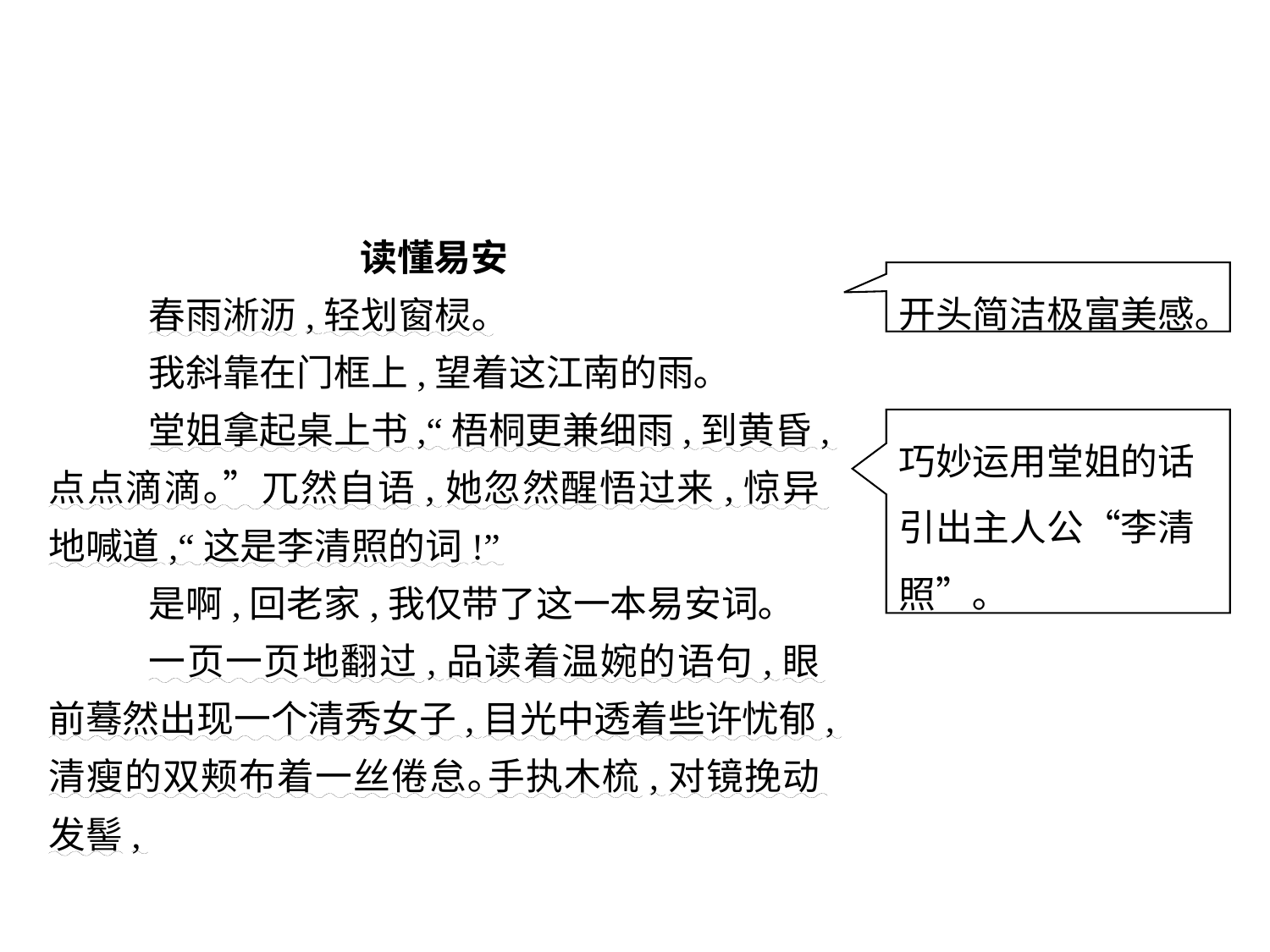

读懂易安
春雨淅沥,轻划窗棂｡
我斜靠在门框上,望着这江南的雨｡
堂姐拿起桌上书,“梧桐更兼细雨,到黄昏,点点滴滴｡”兀然自语,她忽然醒悟过来,惊异地喊道,“这是李清照的词!”
是啊,回老家,我仅带了这一本易安词｡
一页一页地翻过,品读着温婉的语句,眼前蓦然出现一个清秀女子,目光中透着些许忧郁,清瘦的双颊布着一丝倦怠｡手执木梳,对镜挽动发髻,
开头简洁极富美感｡

巧妙运用堂姐的话引出主人公“李清照”｡